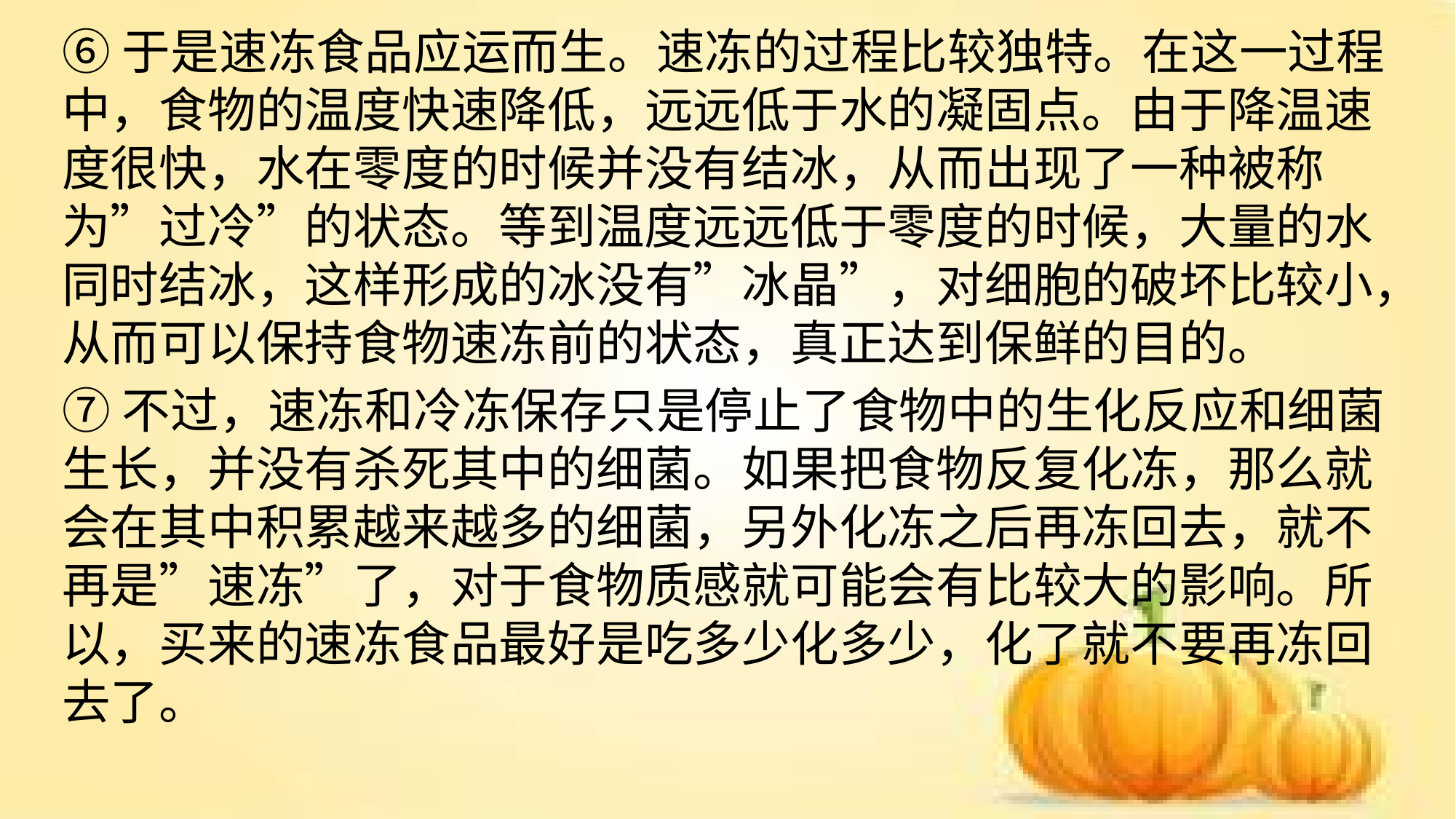

⑥于是速冻食品应运而生。速冻的过程比较独特。在这一过程中，食物的温度快速降低，远远低于水的凝固点。由于降温速度很快，水在零度的时候并没有结冰，从而出现了一种被称为”过冷”的状态。等到温度远远低于零度的时候，大量的水同时结冰，这样形成的冰没有”冰晶”，对细胞的破坏比较小，从而可以保持食物速冻前的状态，真正达到保鲜的目的。
⑦不过，速冻和冷冻保存只是停止了食物中的生化反应和细菌生长，并没有杀死其中的细菌。如果把食物反复化冻，那么就会在其中积累越来越多的细菌，另外化冻之后再冻回去，就不再是”速冻”了，对于食物质感就可能会有比较大的影响。所以，买来的速冻食品最好是吃多少化多少，化了就不要再冻回去了。